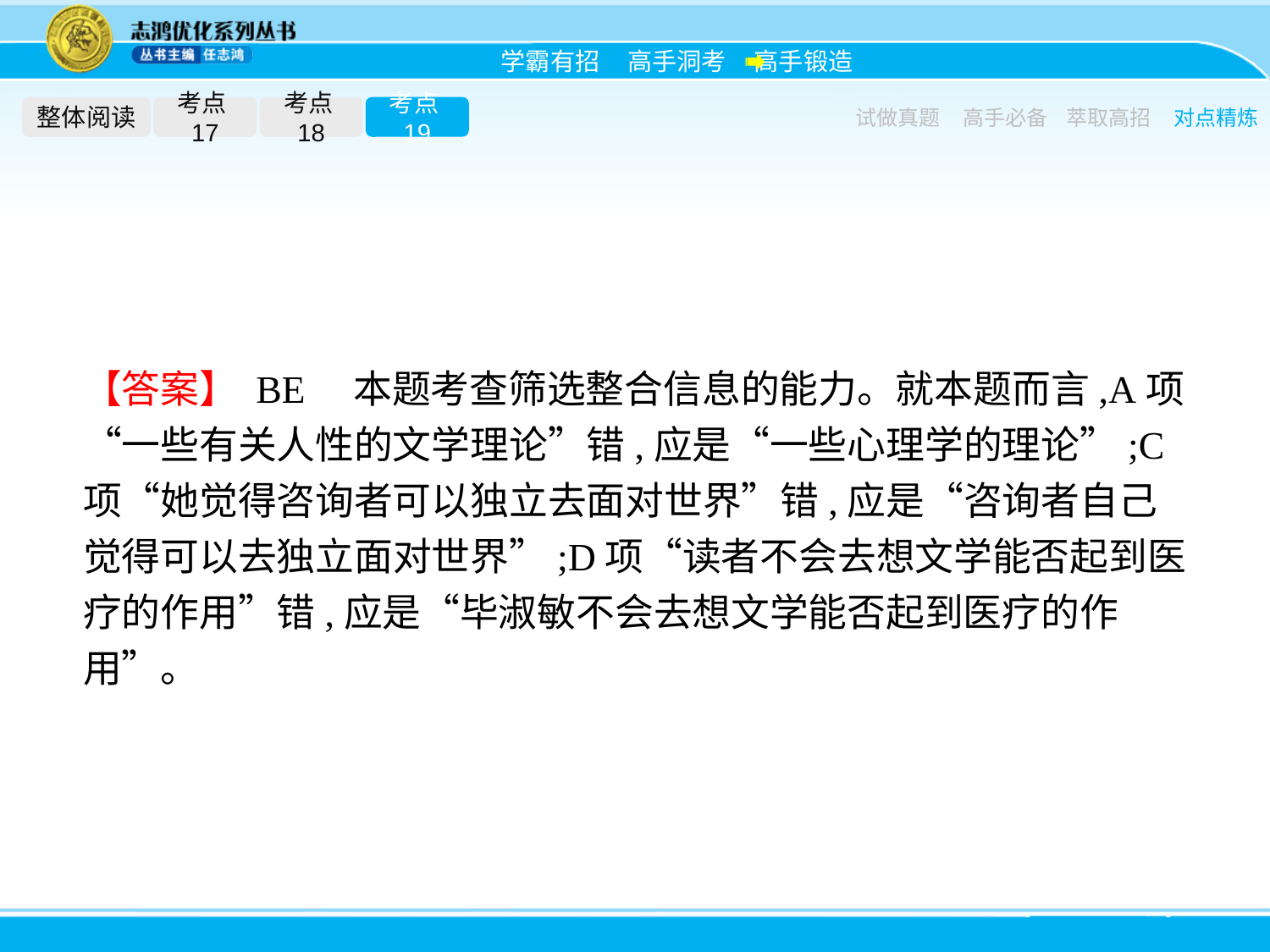

整体阅读
考点17
考点18
考点19
试做真题
高手必备
萃取高招
对点精炼
【答案】 BE　本题考查筛选整合信息的能力。就本题而言,A项“一些有关人性的文学理论”错,应是“一些心理学的理论”;C项“她觉得咨询者可以独立去面对世界”错,应是“咨询者自己觉得可以去独立面对世界”;D项“读者不会去想文学能否起到医疗的作用”错,应是“毕淑敏不会去想文学能否起到医疗的作用”。